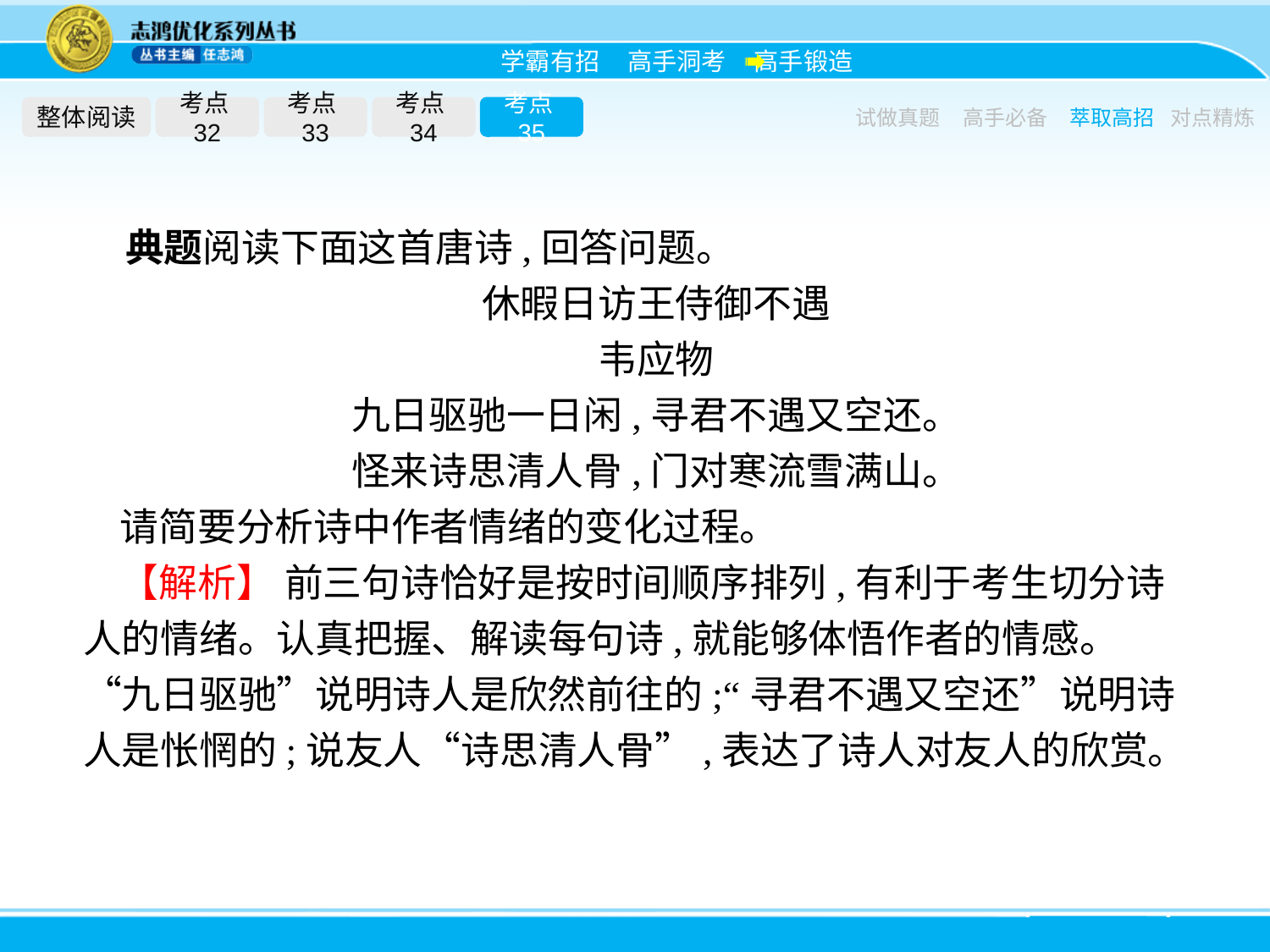

整体阅读
考点32
考点33
考点34
考点35
试做真题
高手必备
萃取高招
对点精炼
典题阅读下面这首唐诗,回答问题。
休暇日访王侍御不遇
韦应物
九日驱驰一日闲,寻君不遇又空还。
怪来诗思清人骨,门对寒流雪满山。
请简要分析诗中作者情绪的变化过程。
【解析】 前三句诗恰好是按时间顺序排列,有利于考生切分诗人的情绪。认真把握、解读每句诗,就能够体悟作者的情感。“九日驱驰”说明诗人是欣然前往的;“寻君不遇又空还”说明诗人是怅惘的;说友人“诗思清人骨”,表达了诗人对友人的欣赏。